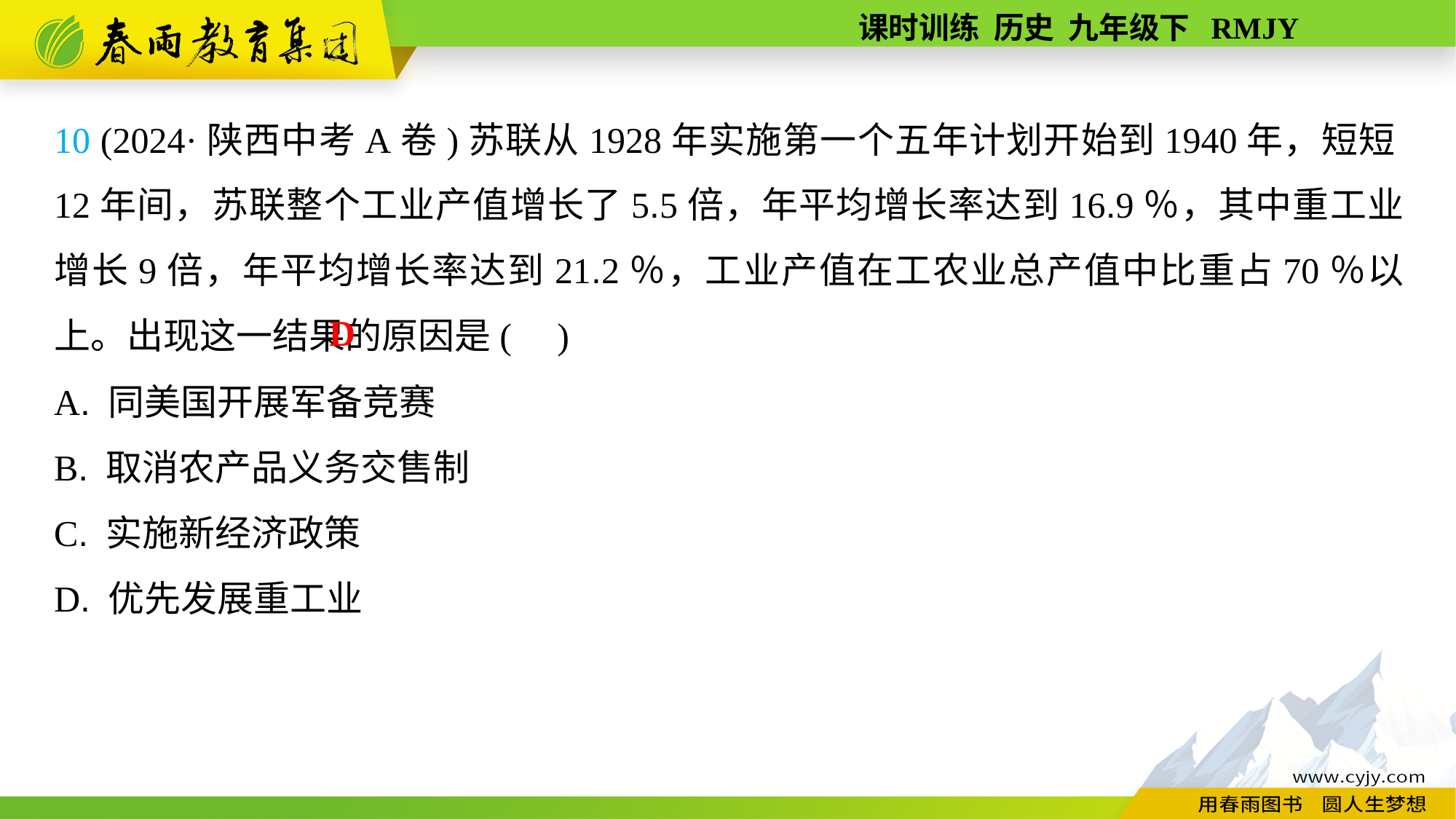

10 (2024·陕西中考A卷)苏联从1928年实施第一个五年计划开始到1940年，短短12年间，苏联整个工业产值增长了5.5倍，年平均增长率达到16.9％，其中重工业增长9倍，年平均增长率达到21.2％，工业产值在工农业总产值中比重占70％以上。出现这一结果的原因是(     )
A. 同美国开展军备竞赛
B. 取消农产品义务交售制
C. 实施新经济政策
D. 优先发展重工业
D